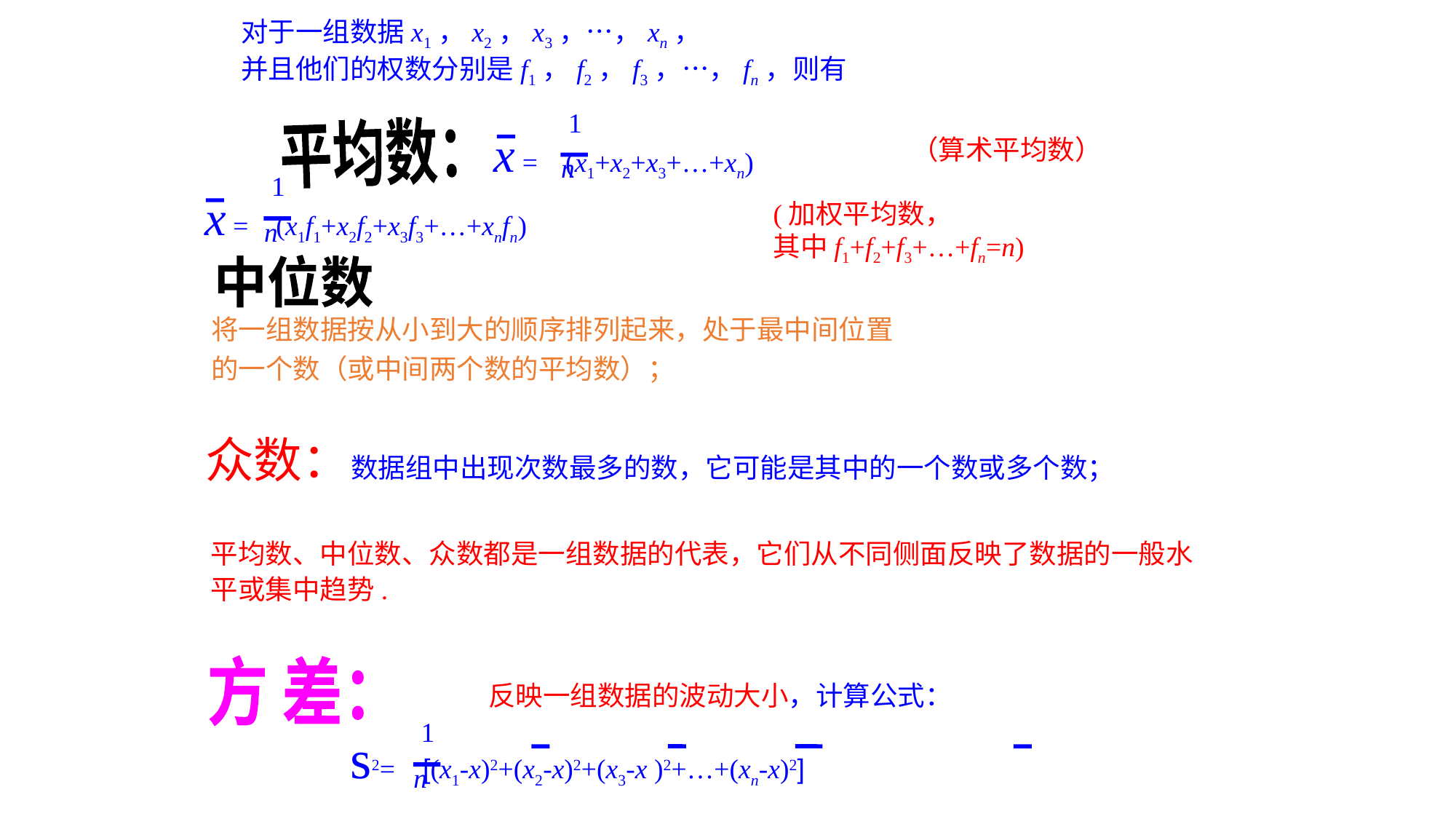

对于一组数据x1，x2，x3，…，xn，
并且他们的权数分别是f1，f2，f3，…，fn，则有
1
n

x =    (x1+x2+x3+…+xn)

平均数：
（算术平均数）
1
n

x =    (x1f1+x2f2+x3f3+…+xnfn)

(加权平均数，
其中f1+f2+f3+…+fn=n)
中位数
将一组数据按从小到大的顺序排列起来，处于最中间位置
的一个数（或中间两个数的平均数）；

 众数：数据组中出现次数最多的数，它可能是其中的一个数或多个数；
平均数、中位数、众数都是一组数据的代表，它们从不同侧面反映了数据的一般水平或集中趋势.
    反映一组数据的波动大小，计算公式：
方 差：
1
n

s2=    [(x1-x)2+(x2-x)2+(x3-x )2+…+(xn-x)2]